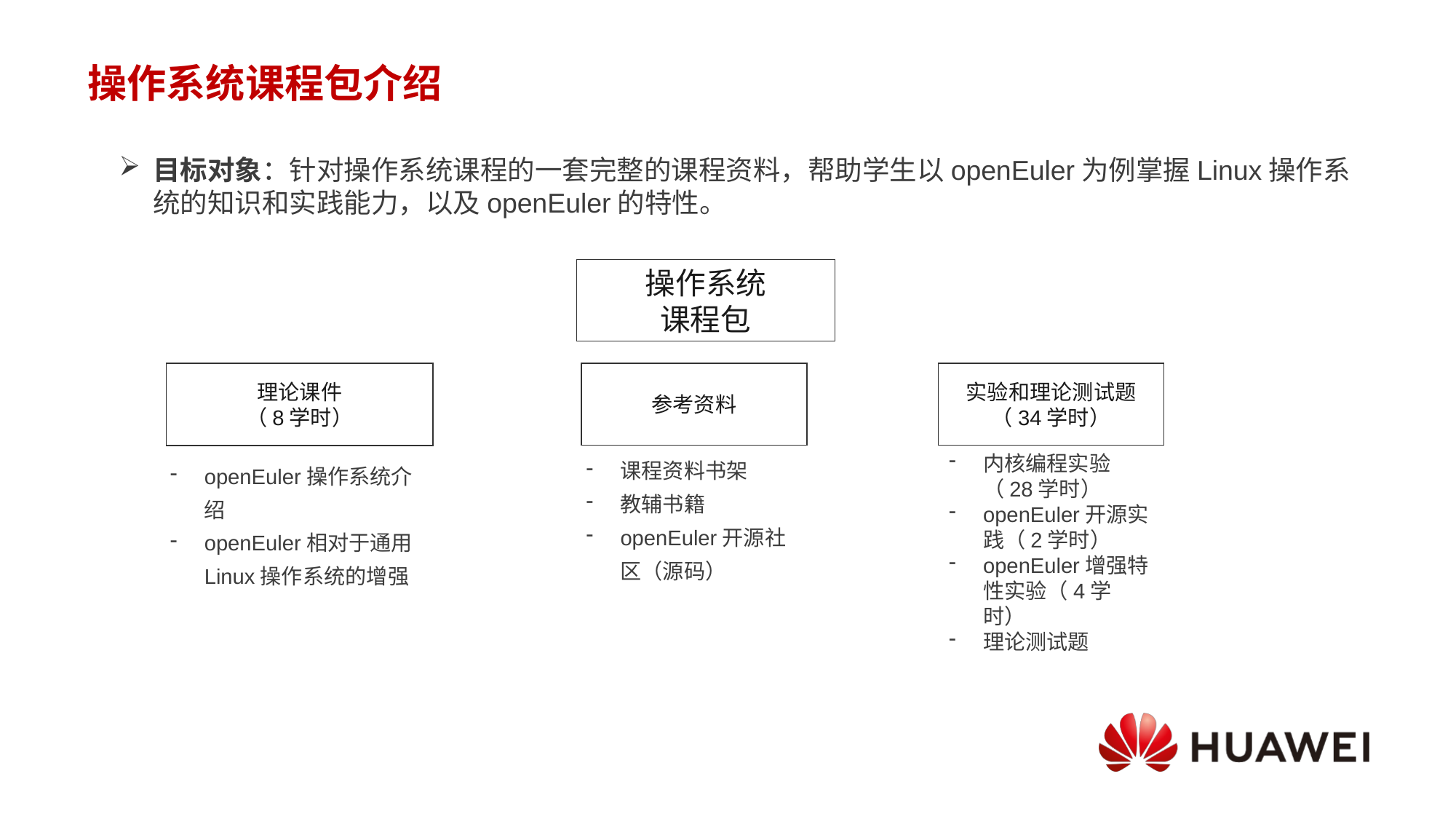

# 操作系统课程包介绍
目标对象：针对操作系统课程的一套完整的课程资料，帮助学生以openEuler为例掌握Linux操作系统的知识和实践能力，以及openEuler的特性。
操作系统
课程包
理论课件
（8学时）
参考资料
实验和理论测试题
（34学时）
课程资料书架
教辅书籍
openEuler开源社区（源码）
内核编程实验（28学时）
openEuler开源实践（2学时）
openEuler增强特性实验（4学时）
理论测试题
openEuler操作系统介绍
openEuler相对于通用Linux操作系统的增强